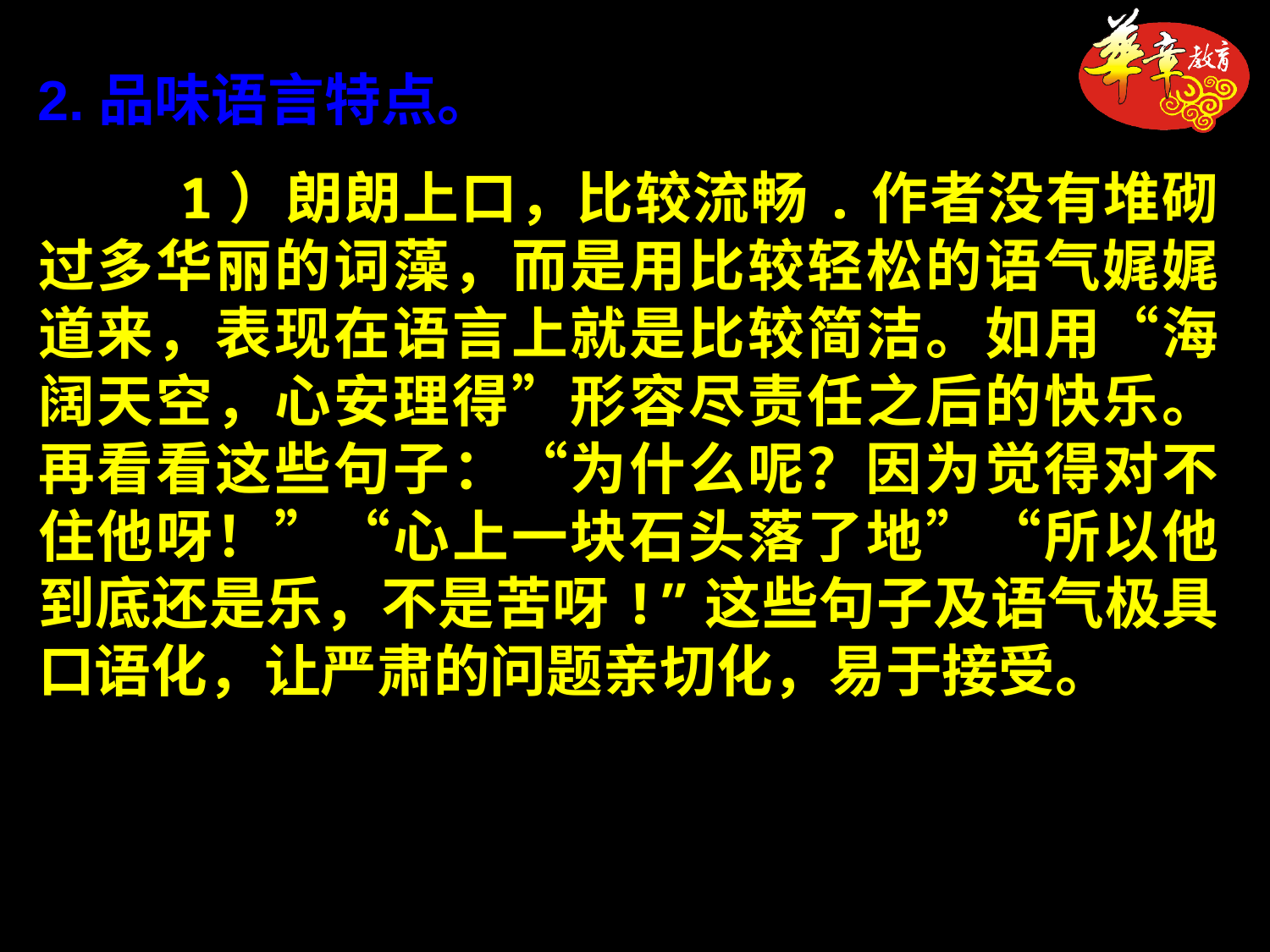

2.品味语言特点。
    1）朗朗上口，比较流畅.作者没有堆砌过多华丽的词藻，而是用比较轻松的语气娓娓道来，表现在语言上就是比较简洁。如用“海阔天空，心安理得”形容尽责任之后的快乐。再看看这些句子：“为什么呢？因为觉得对不住他呀！”“心上一块石头落了地”“所以他到底还是乐，不是苦呀!”这些句子及语气极具口语化，让严肃的问题亲切化，易于接受。